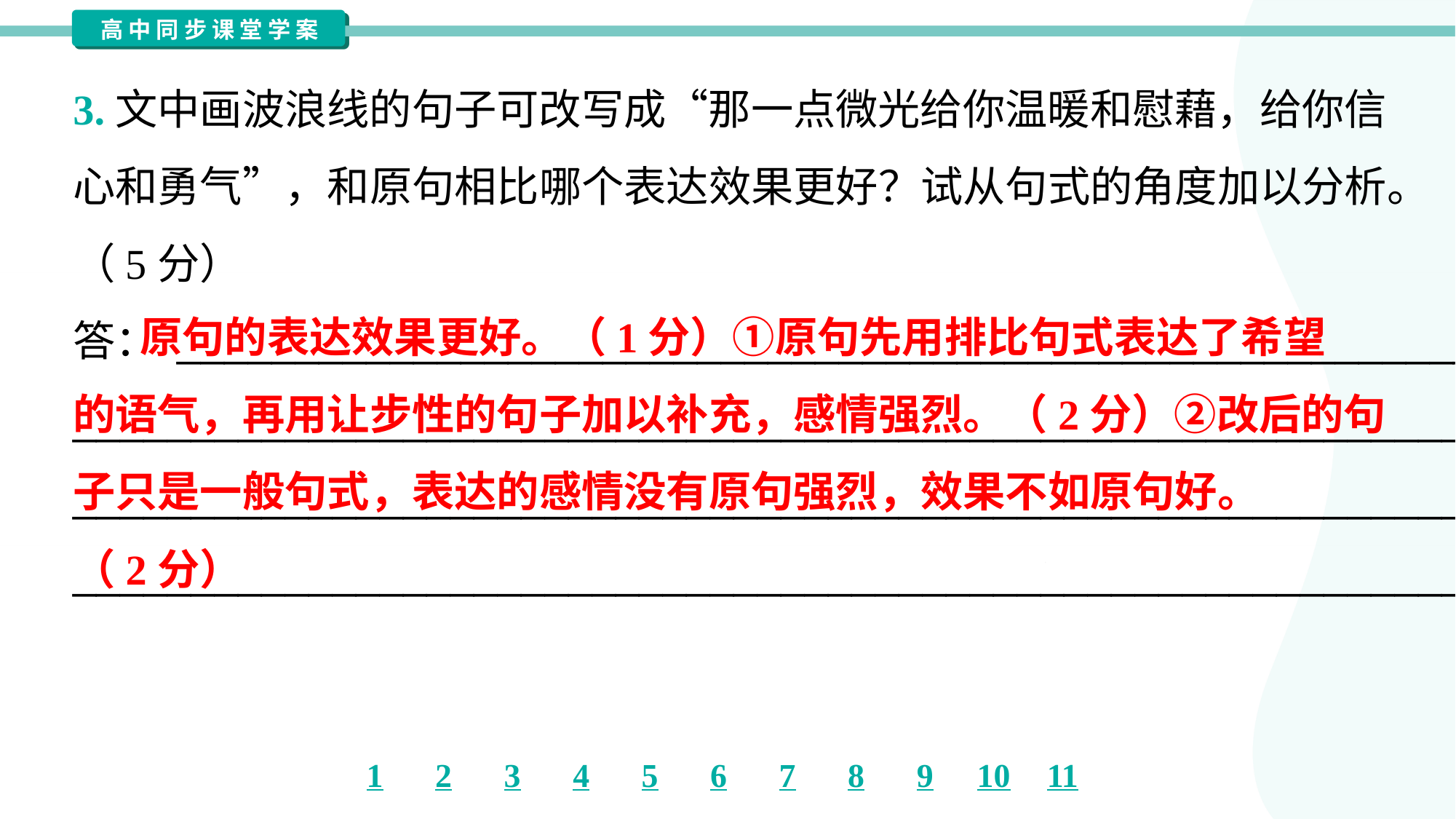

3.文中画波浪线的句子可改写成“那一点微光给你温暖和慰藉，给你信
心和勇气”，和原句相比哪个表达效果更好？试从句式的角度加以分析。
（5分）
答： ________________________________________________________
_____________________________________________________________
_____________________________________________________________
_____________________________________________________________
      原句的表达效果更好。（1分）①原句先用排比句式表达了希望
的语气，再用让步性的句子加以补充，感情强烈。（2分）②改后的句
子只是一般句式，表达的感情没有原句强烈，效果不如原句好。
（2分）